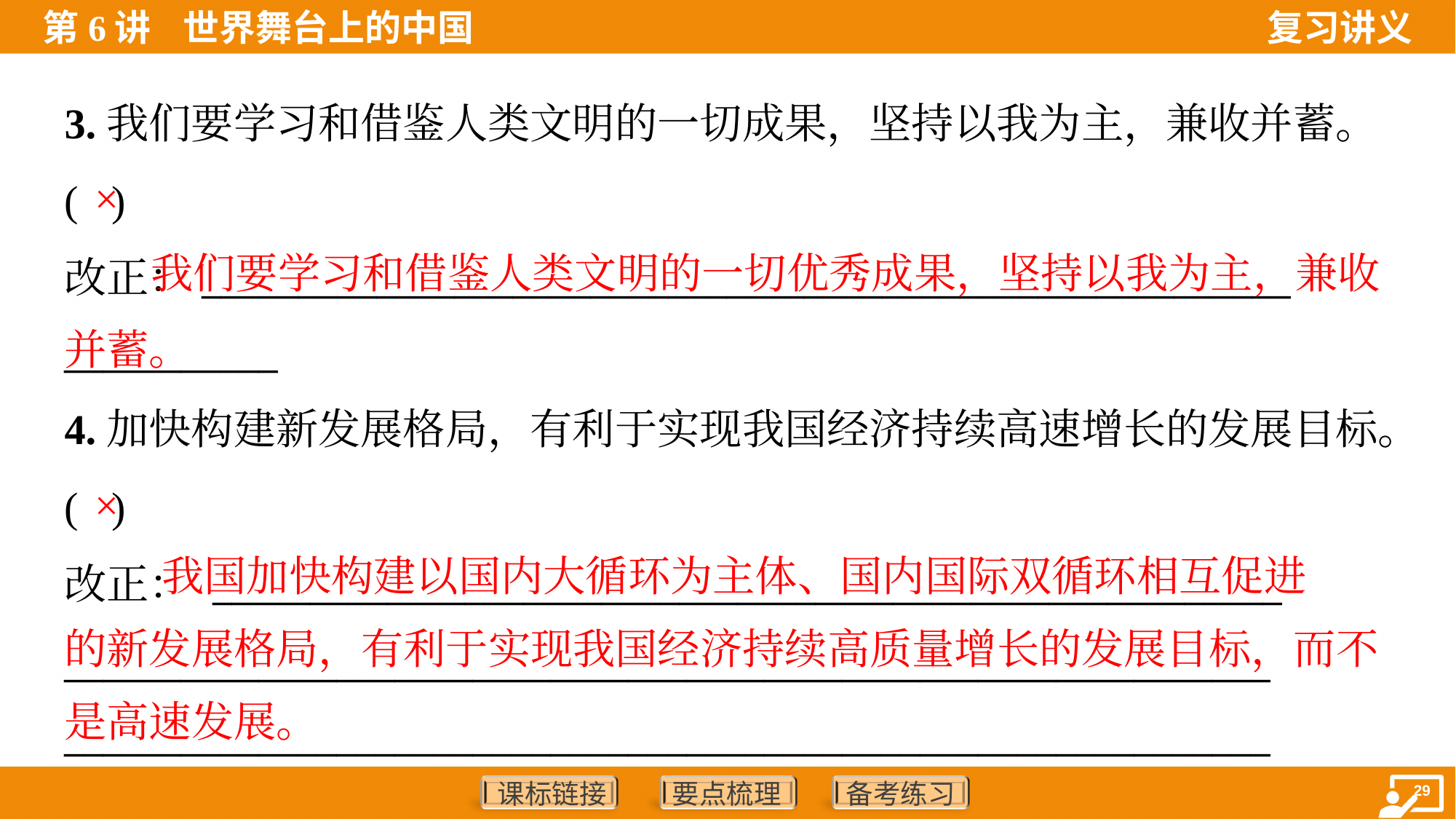

3.我们要学习和借鉴人类文明的一切成果，坚持以我为主，兼收并蓄。
(   )
改正：________________________________________________________
___________
×
       我们要学习和借鉴人类文明的一切优秀成果，坚持以我为主，兼收并蓄。
4.加快构建新发展格局，有利于实现我国经济持续高速增长的发展目标。
(   )
改正： _______________________________________________________
______________________________________________________________
______________________________________________________________
×
        我国加快构建以国内大循环为主体、国内国际双循环相互促进
的新发展格局，有利于实现我国经济持续高质量增长的发展目标，而不
是高速发展。